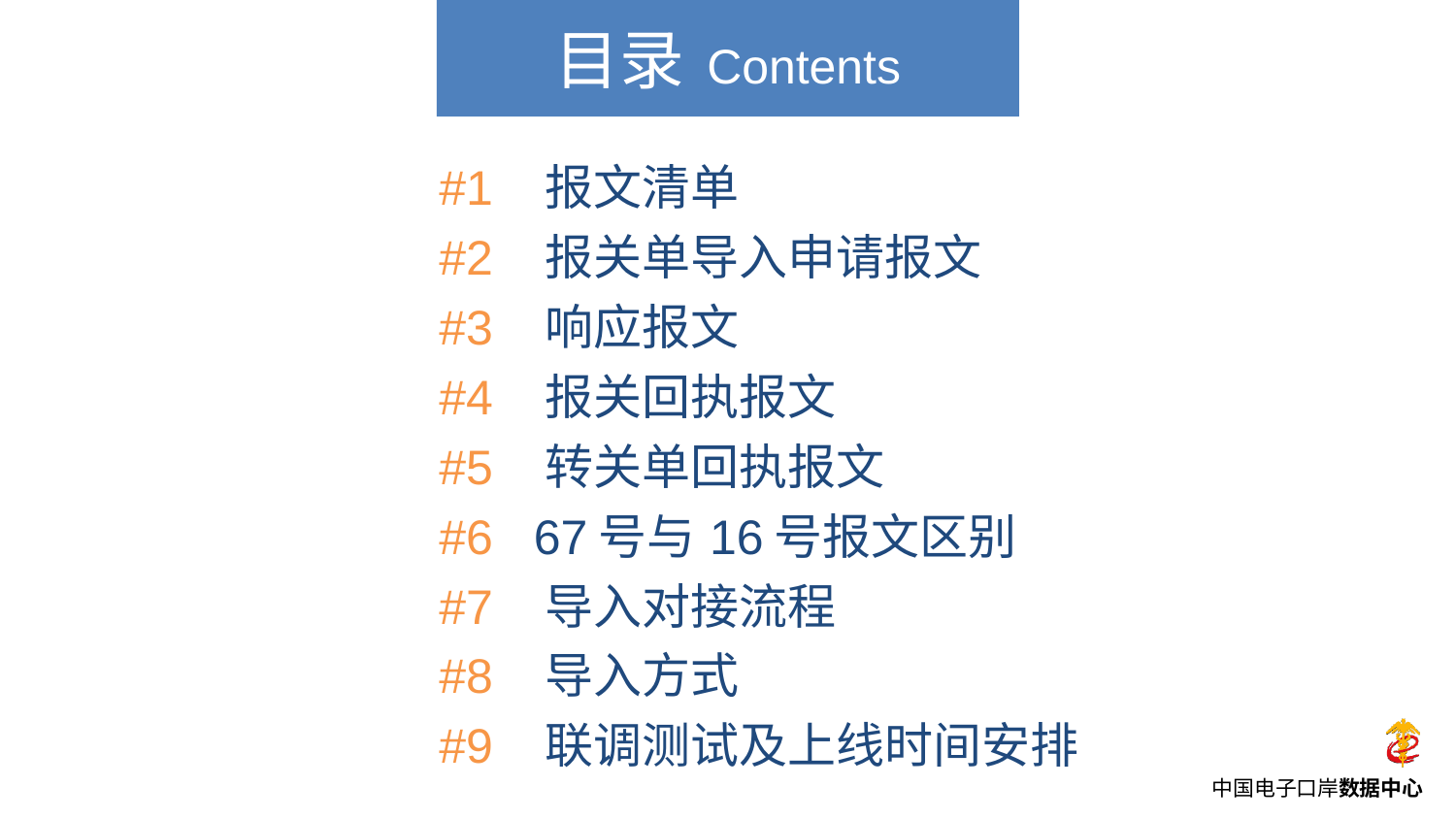

| #1 报文清单 |
| --- |
| #2 报关单导入申请报文 |
| #3 响应报文 |
| #4 报关回执报文 |
| #5 转关单回执报文 |
| #6 67号与16号报文区别 |
| #7 导入对接流程 |
| #8 导入方式 |
| #9 联调测试及上线时间安排 |